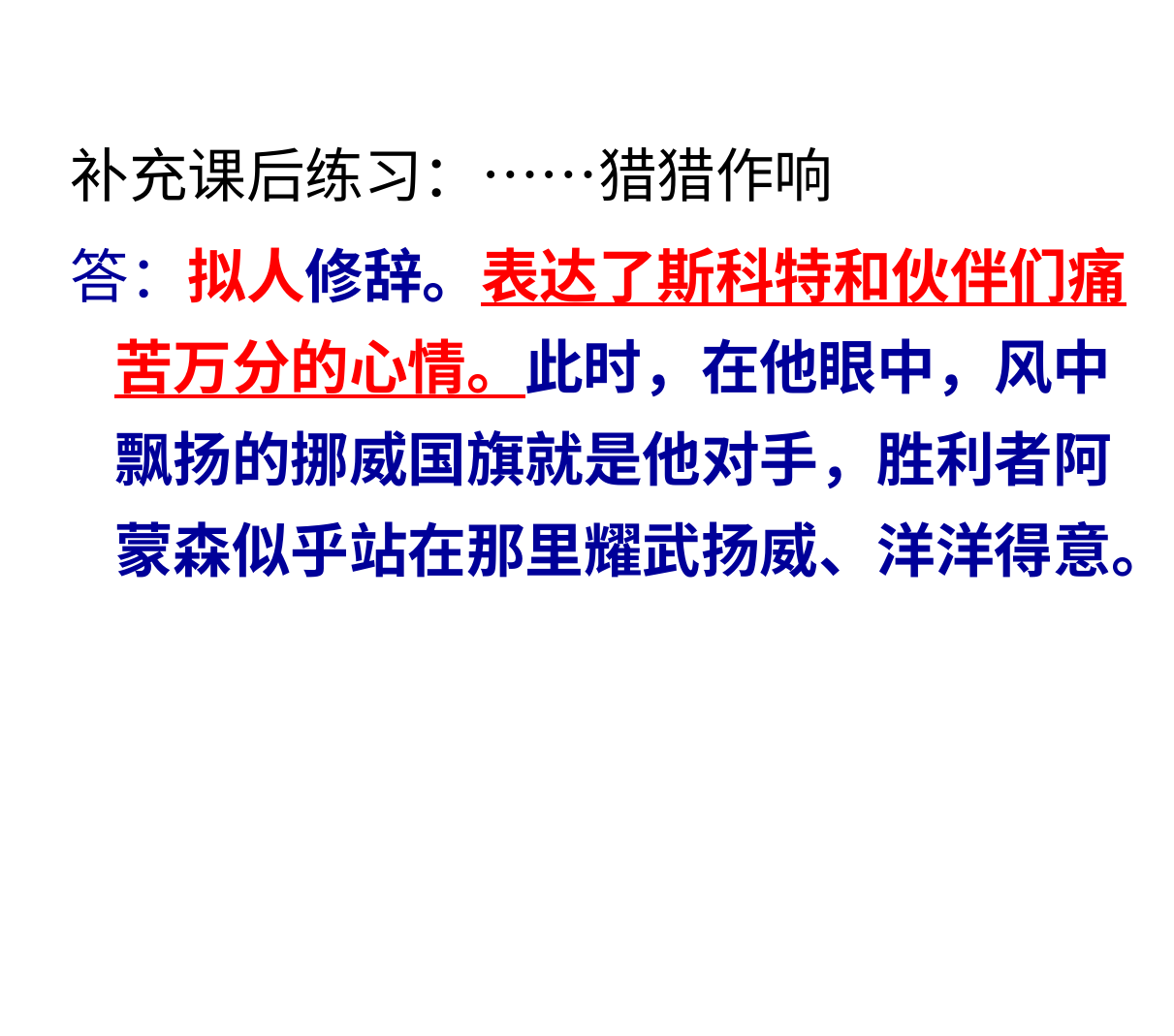

补充课后练习：……猎猎作响
答：拟人修辞。表达了斯科特和伙伴们痛苦万分的心情。此时，在他眼中，风中飘扬的挪威国旗就是他对手，胜利者阿蒙森似乎站在那里耀武扬威、洋洋得意。